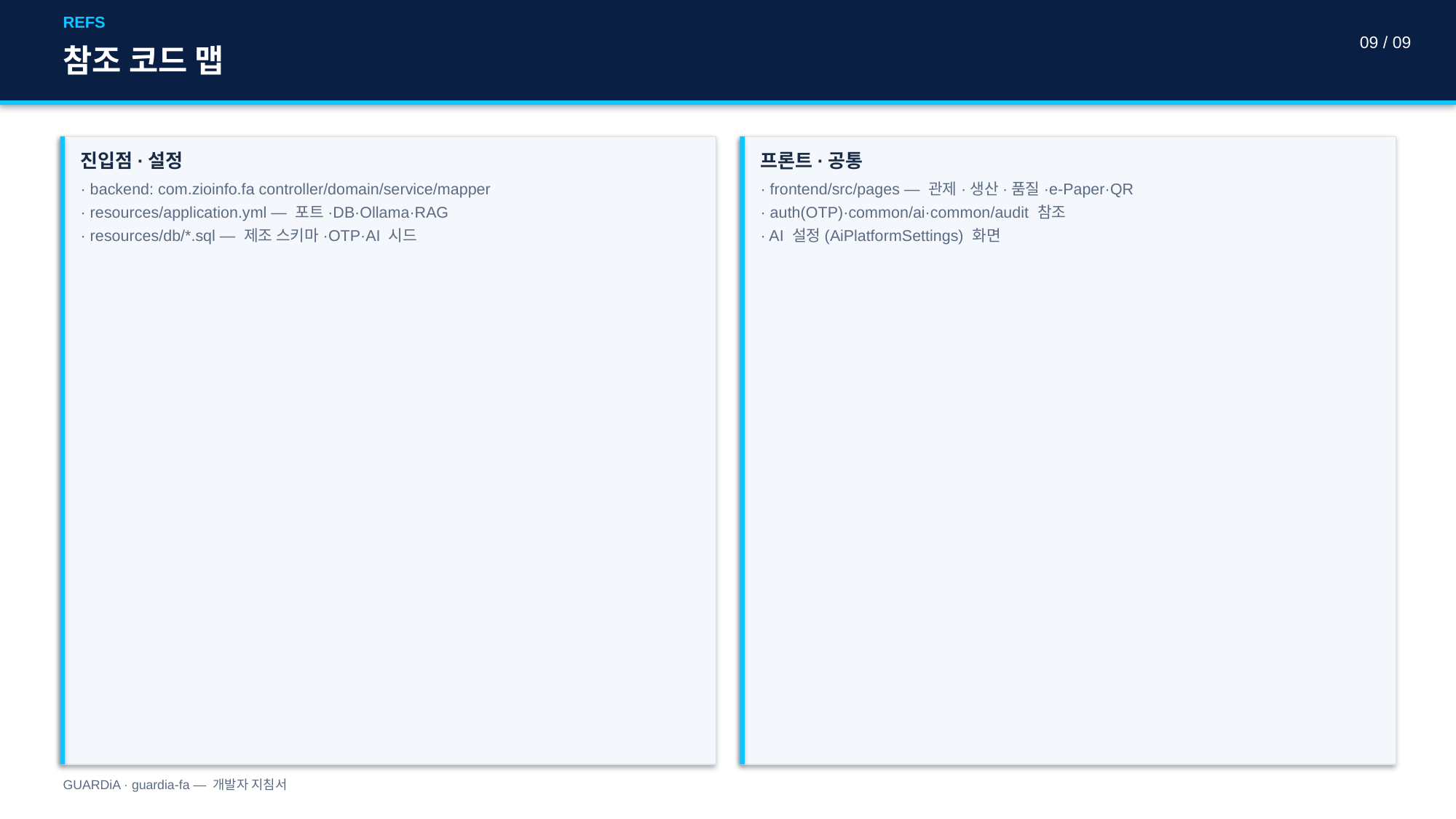

REFS
09 / 09
참조 코드 맵

진입점·설정
· backend: com.zioinfo.fa controller/domain/service/mapper
· resources/application.yml — 포트·DB·Ollama·RAG
· resources/db/*.sql — 제조 스키마·OTP·AI 시드
프론트·공통
· frontend/src/pages — 관제·생산·품질·e-Paper·QR
· auth(OTP)·common/ai·common/audit 참조
· AI 설정(AiPlatformSettings) 화면
GUARDiA · guardia-fa — 개발자 지침서